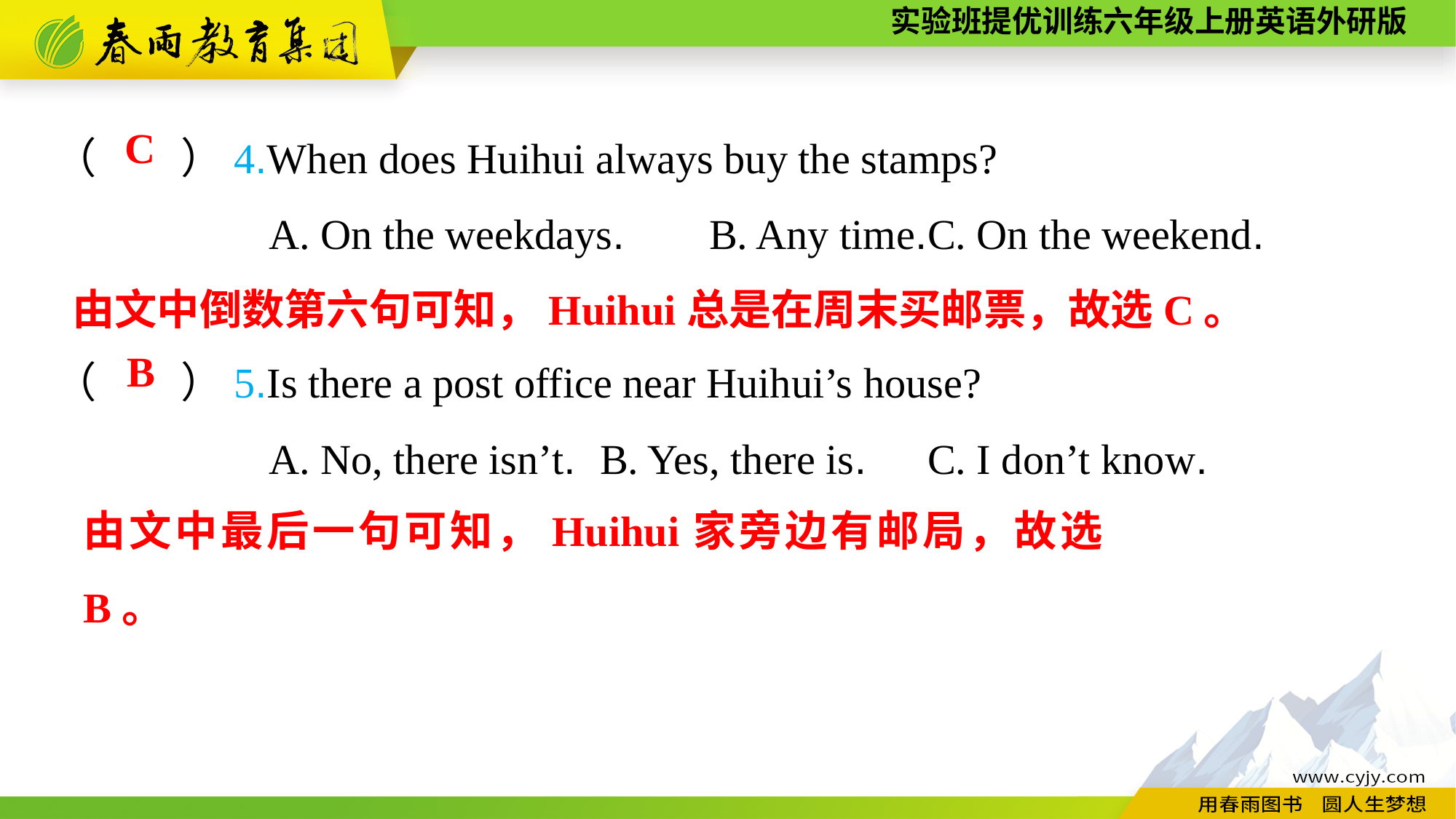

（　　）4.When does Huihui always buy the stamps?
A. On the weekdays.	B. Any time.	C. On the weekend.
C
由文中倒数第六句可知，Huihui总是在周末买邮票，故选C。
（　　）5.Is there a post office near Huihui’s house?
A. No, there isn’t.	B. Yes, there is.	C. I don’t know.
B
由文中最后一句可知，Huihui家旁边有邮局，故选B。